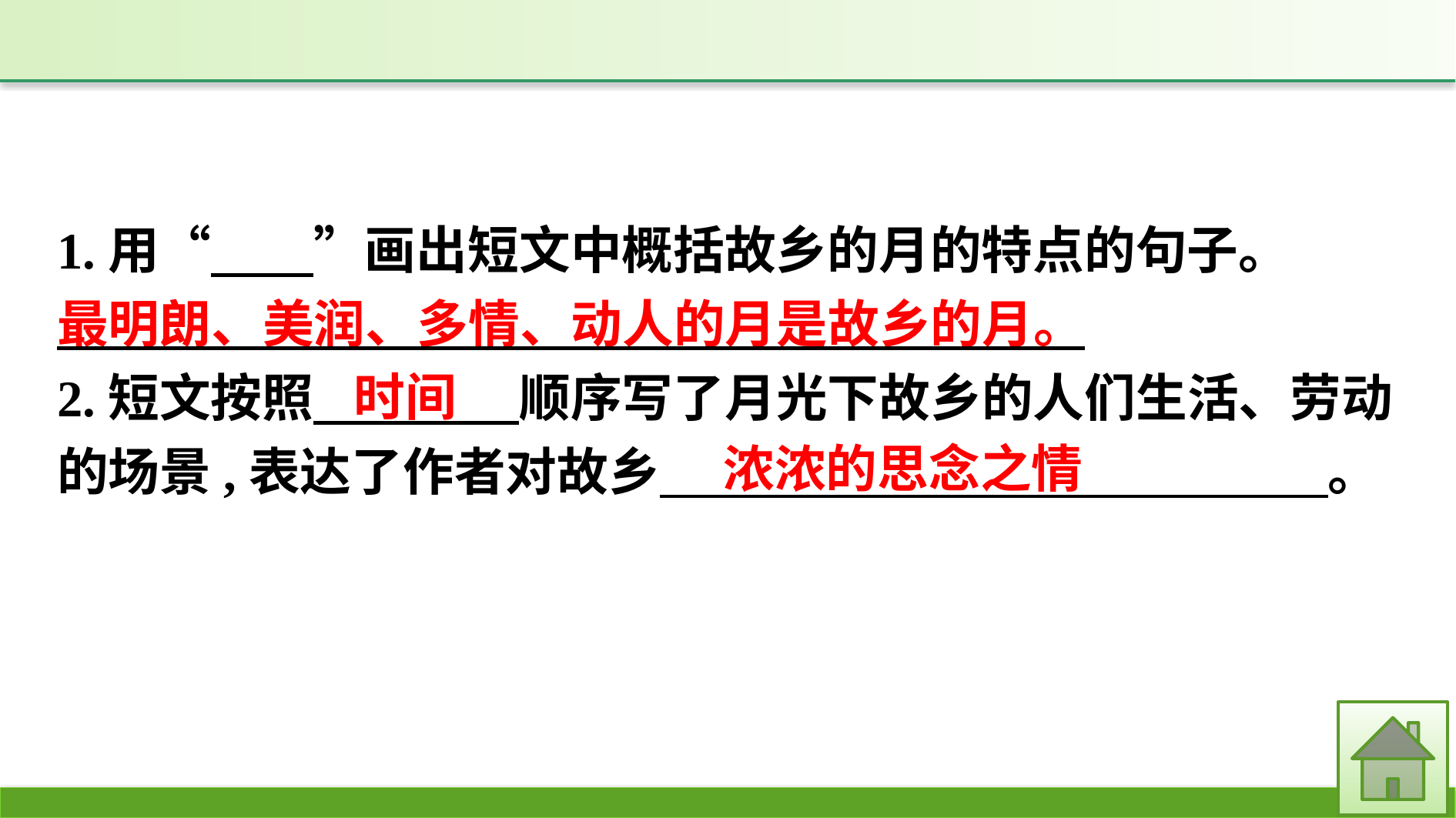

1.用“　　”画出短文中概括故乡的月的特点的句子。

2.短文按照　　　　顺序写了月光下故乡的人们生活、劳动的场景,表达了作者对故乡　　　　　　　　　　　　　。
最明朗、美润、多情、动人的月是故乡的月。
时间
浓浓的思念之情